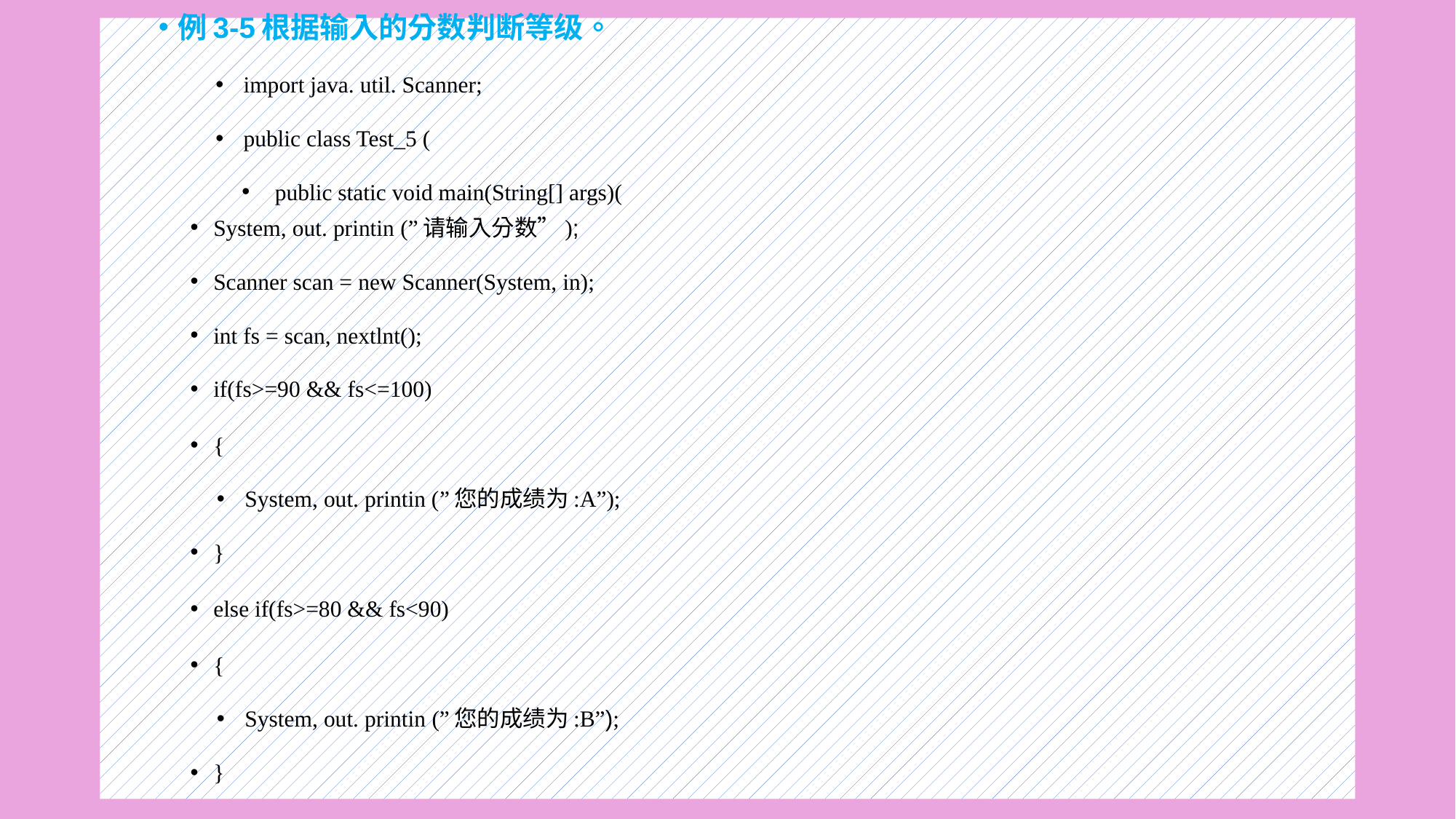

例3-5根据输入的分数判断等级。
import java. util. Scanner;
public class Test_5 (
public static void main(String[] args)(
System, out. printin (”请输入分数”);
Scanner scan = new Scanner(System, in);
int fs = scan, nextlnt();
if(fs>=90 && fs<=100)
{
System, out. printin (”您的成绩为:A”);
}
else if(fs>=80 && fs<90)
{
System, out. printin (”您的成绩为:B”);
}

#